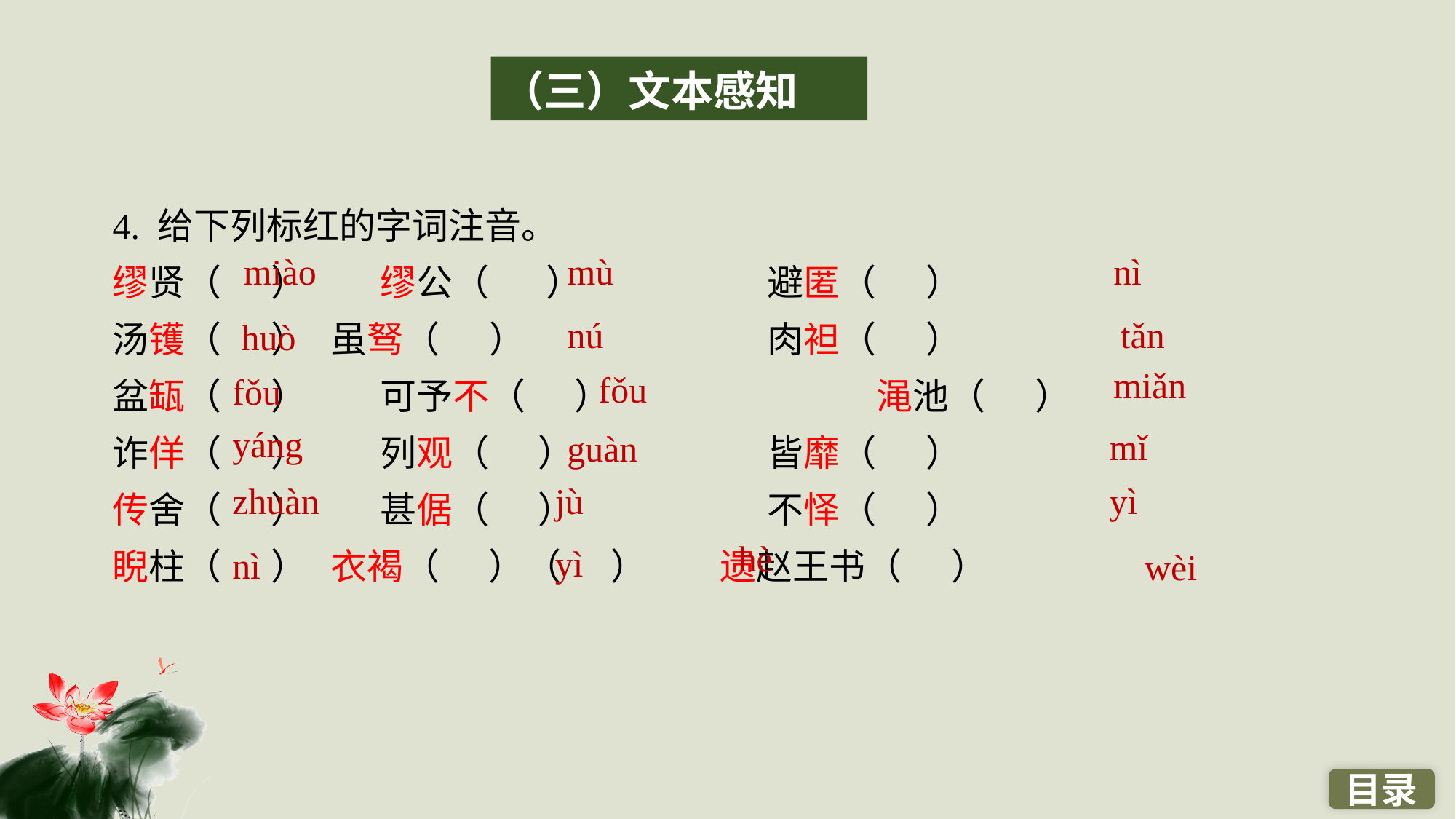

（三）文本感知
4. 给下列标红的字词注音。
缪贤（      ）　　缪公（       ）　　		避匿（      ）
汤镬（      ）	虽驽（      ）　　		肉袒（      ）
盆缻（      ）　　可予不（      ）			渑池（      ）
诈佯（      ）　　列观（      ）　　		皆靡（      ）
传舍（      ）　　甚倨（      ）　　		不怿（      ）
睨柱（      ）	衣褐（      ）（      ）　　遗赵王书（      ）
miào
mù
nì
nú
tǎn
huò
miǎn
fǒu
fǒu
yáng
mǐ
guàn
zhuàn
jù
yì
hè
yì
nì
wèi